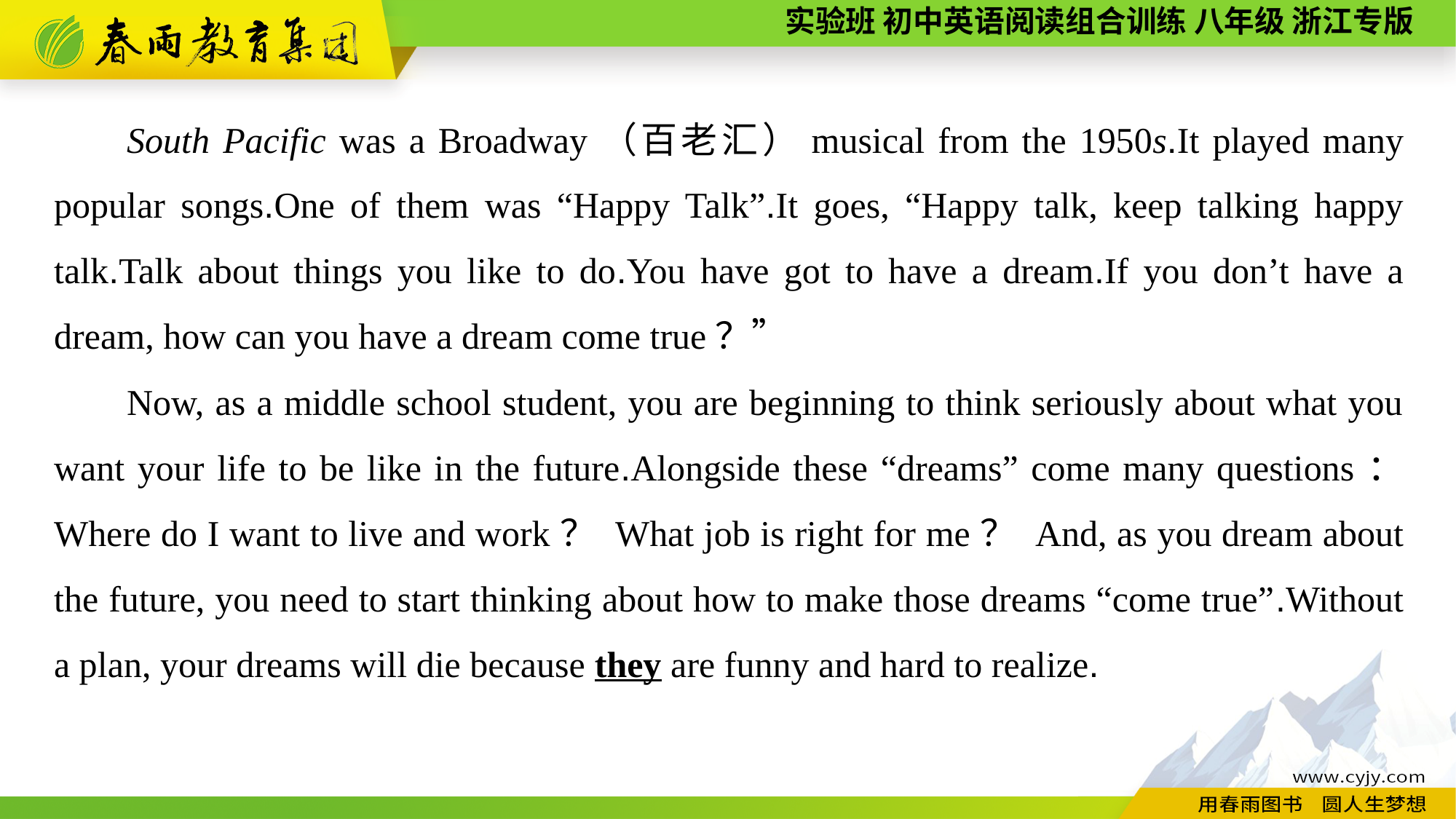

South Pacific was a Broadway（百老汇）musical from the 1950s.It played many popular songs.One of them was “Happy Talk”.It goes, “Happy talk, keep talking happy talk.Talk about things you like to do.You have got to have a dream.If you don’t have a dream, how can you have a dream come true？”
Now, as a middle school student, you are beginning to think seriously about what you want your life to be like in the future.Alongside these “dreams” come many questions： Where do I want to live and work？ What job is right for me？ And, as you dream about the future, you need to start thinking about how to make those dreams “come true”.Without a plan, your dreams will die because they are funny and hard to realize.